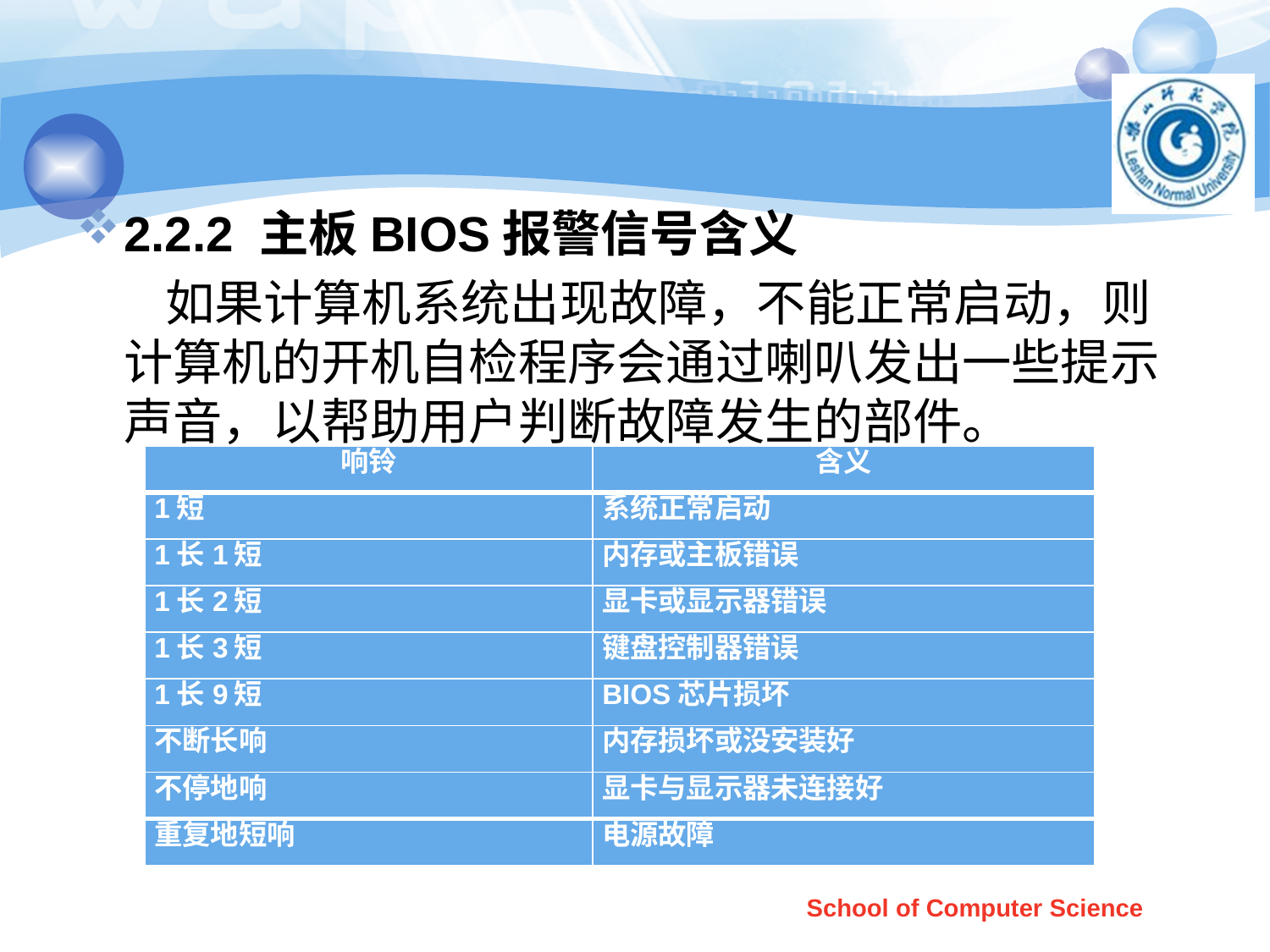

#
2.2.2 主板BIOS报警信号含义
       如果计算机系统出现故障，不能正常启动，则计算机的开机自检程序会通过喇叭发出一些提示声音，以帮助用户判断故障发生的部件。
| 响铃 | 含义 |
| --- | --- |
| 1短 | 系统正常启动 |
| 1长1短 | 内存或主板错误 |
| 1长2短 | 显卡或显示器错误 |
| 1长3短 | 键盘控制器错误 |
| 1长9短 | BIOS芯片损坏 |
| 不断长响 | 内存损坏或没安装好 |
| 不停地响 | 显卡与显示器未连接好 |
| 重复地短响 | 电源故障 |
School of Computer Science